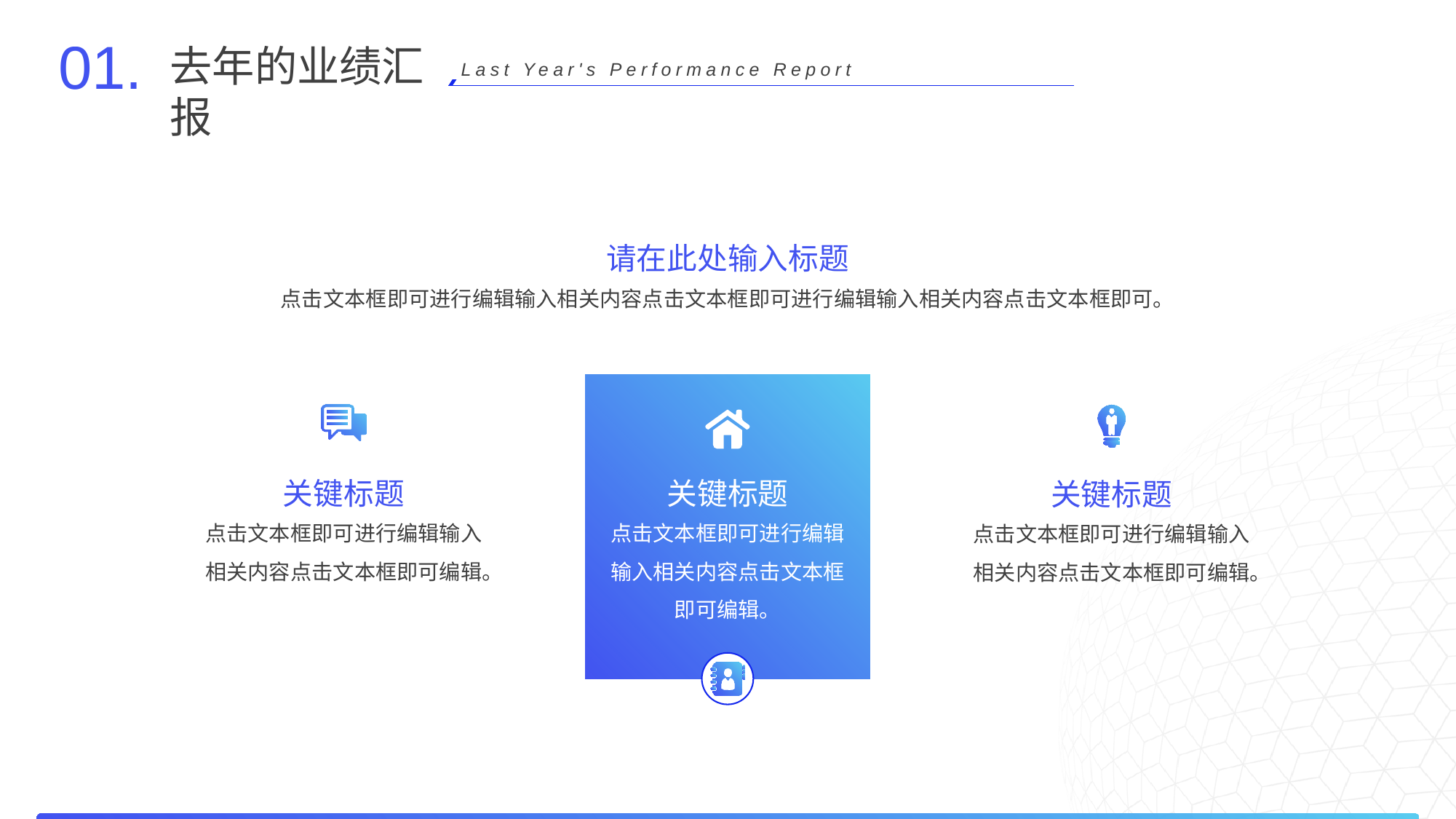

01.
去年的业绩汇报
Last Year's Performance Report

请在此处输入标题
点击文本框即可进行编辑输入相关内容点击文本框即可进行编辑输入相关内容点击文本框即可。

关键标题
关键标题
关键标题
点击文本框即可进行编辑输入相关内容点击文本框即可编辑。
点击文本框即可进行编辑输入相关内容点击文本框即可编辑。
点击文本框即可进行编辑输入相关内容点击文本框即可编辑。